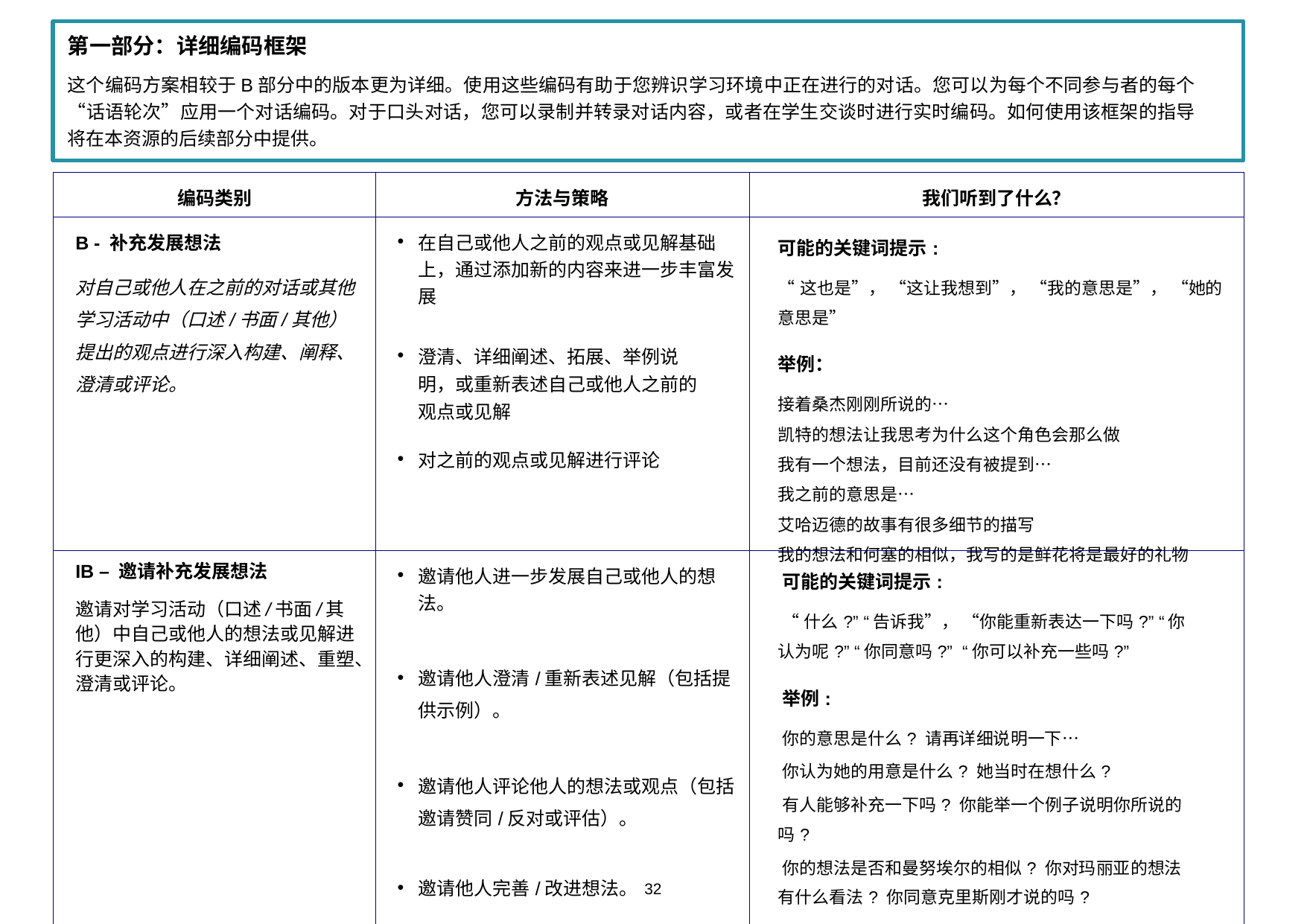

第一部分：详细编码框架
这个编码方案相较于B部分中的版本更为详细。使用这些编码有助于您辨识学习环境中正在进行的对话。您可以为每个不同参与者的每个“话语轮次”应用一个对话编码。对于口头对话，您可以录制并转录对话内容，或者在学生交谈时进行实时编码。如何使用该框架的指导将在本资源的后续部分中提供。
| 编码类别 | 方法与策略 | 我们听到了什么？ |
| --- | --- | --- |
| B - 补充发展想法 对自己或他人在之前的对话或其他学习活动中（口述/书面/其他）提出的观点进行深入构建、阐释、澄清或评论。 | 在自己或他人之前的观点或见解基础上，通过添加新的内容来进一步丰富发展 澄清、详细阐述、拓展、举例说明，或重新表述自己或他人之前的观点或见解 对之前的观点或见解进行评论 | 可能的关键词提示: “这也是”， “这让我想到”， “我的意思是”， “她的意思是” 举例： 接着桑杰刚刚所说的… 凯特的想法让我思考为什么这个角色会那么做 我有一个想法，目前还没有被提到… 我之前的意思是… 艾哈迈德的故事有很多细节的描写 我的想法和何塞的相似，我写的是鲜花将是最好的礼物 |
| IB – 邀请补充发展想法 邀请对学习活动（口述/书面/其他）中自己或他人的想法或见解进行更深入的构建、详细阐述、重塑、澄清或评论。 | 邀请他人进一步发展自己或他人的想法。 邀请他人澄清/重新表述见解（包括提供示例）。 邀请他人评论他人的想法或观点（包括邀请赞同/反对或评估）。 邀请他人完善/改进想法。 | 可能的关键词提示: “什么?” “告诉我”， “你能重新表达一下吗?” “你认为呢?” “你同意吗?” “你可以补充一些吗?” 举例: 你的意思是什么? 请再详细说明一下… 你认为她的用意是什么? 她当时在想什么? 有人能够补充一下吗? 你能举一个例子说明你所说的吗? 你的想法是否和曼努埃尔的相似? 你对玛丽亚的想法有什么看法? 你同意克里斯刚才说的吗? 我们还需要哪些信息? 你有什么方法可以改进桑杰小组的海报/概念图吗? |
32